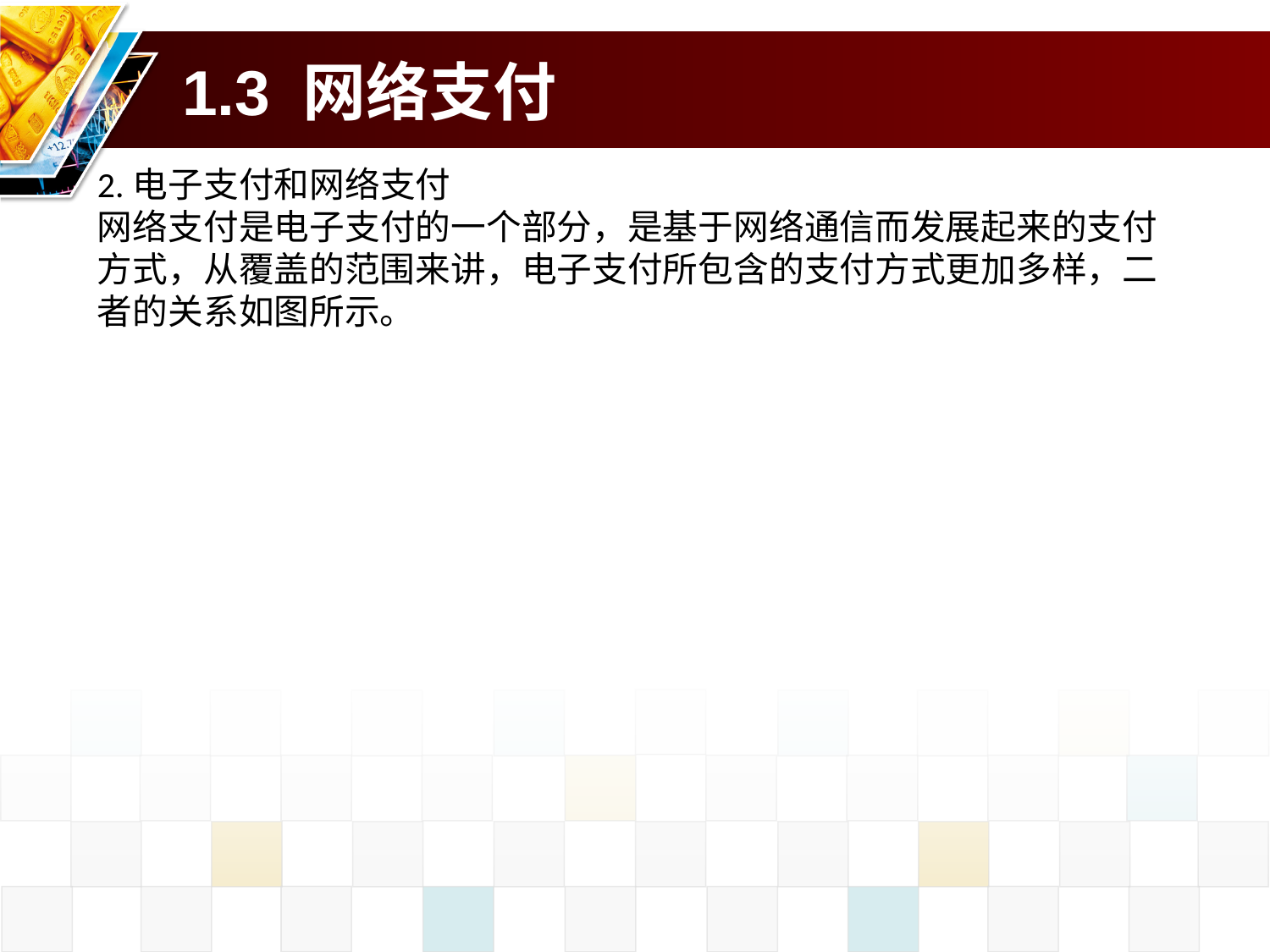

# 1.3 网络支付
2.电子支付和网络支付
网络支付是电子支付的一个部分，是基于网络通信而发展起来的支付方式，从覆盖的范围来讲，电子支付所包含的支付方式更加多样，二者的关系如图所示。